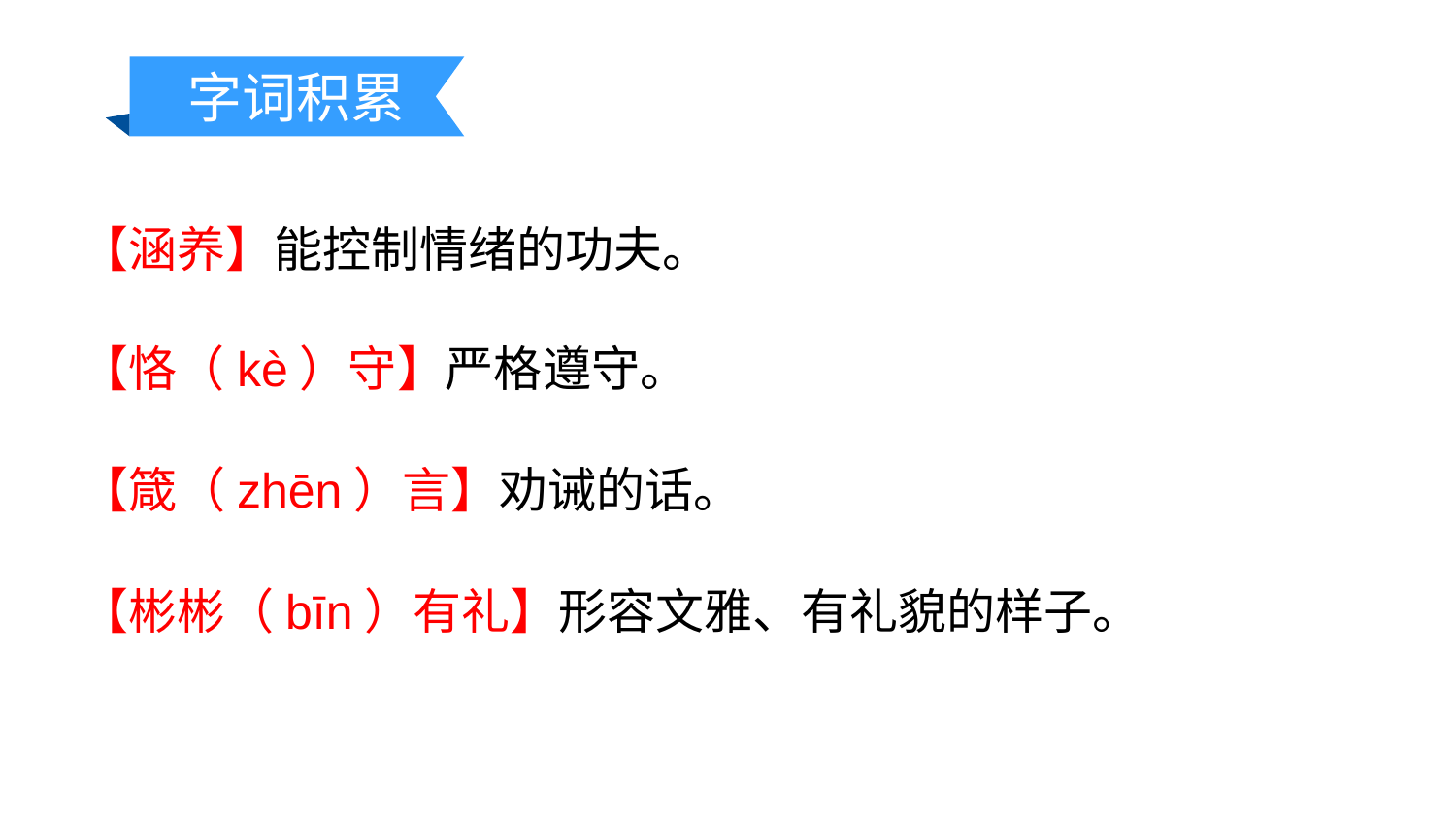

字词积累

【涵养】能控制情绪的功夫。
【恪（kè）守】严格遵守。
【箴（zhēn）言】劝诫的话。
【彬彬（bīn）有礼】形容文雅、有礼貌的样子。